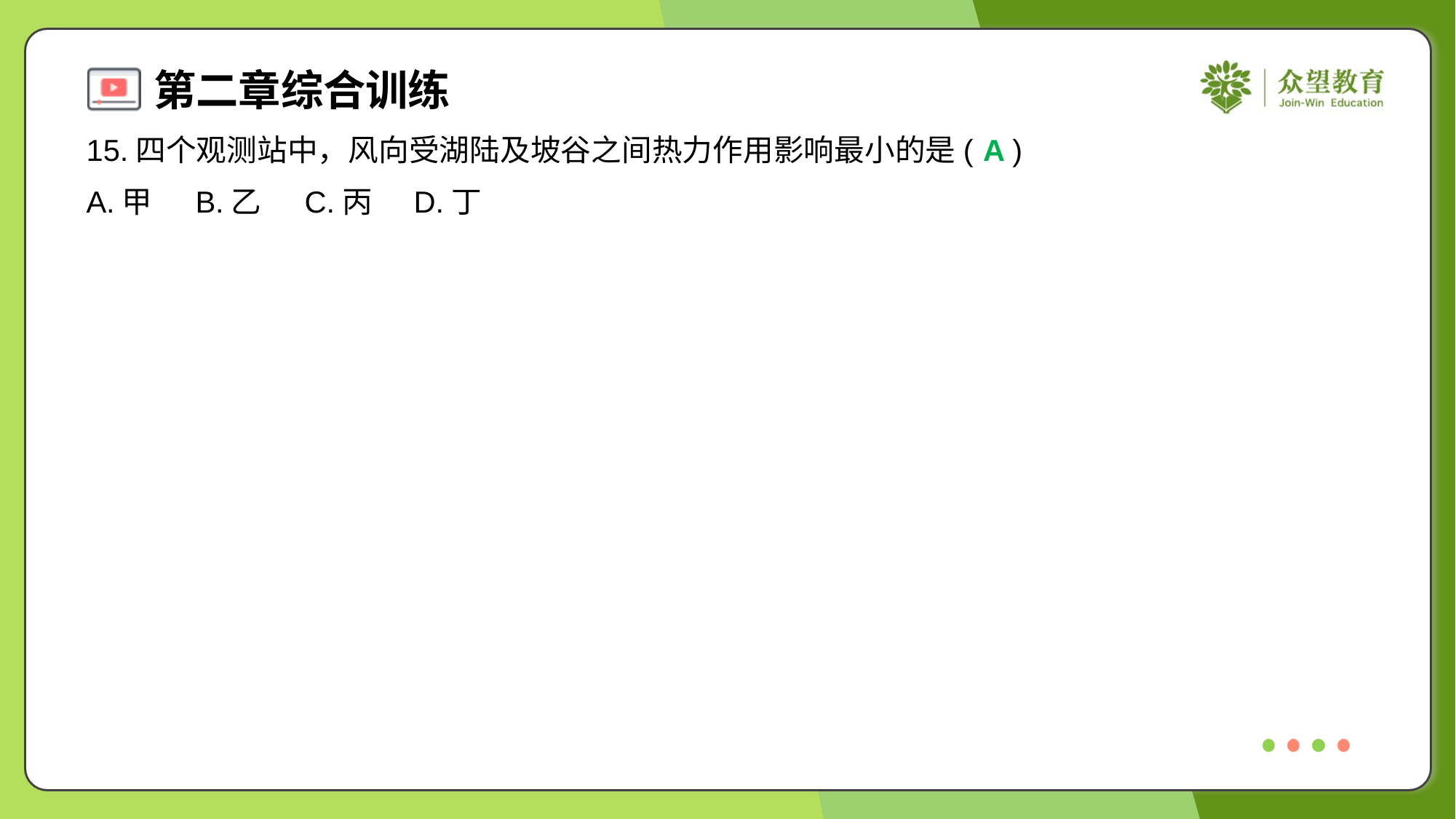

15.四个观测站中，风向受湖陆及坡谷之间热力作用影响最小的是(     )
A
A.甲	B.乙	C.丙	D.丁